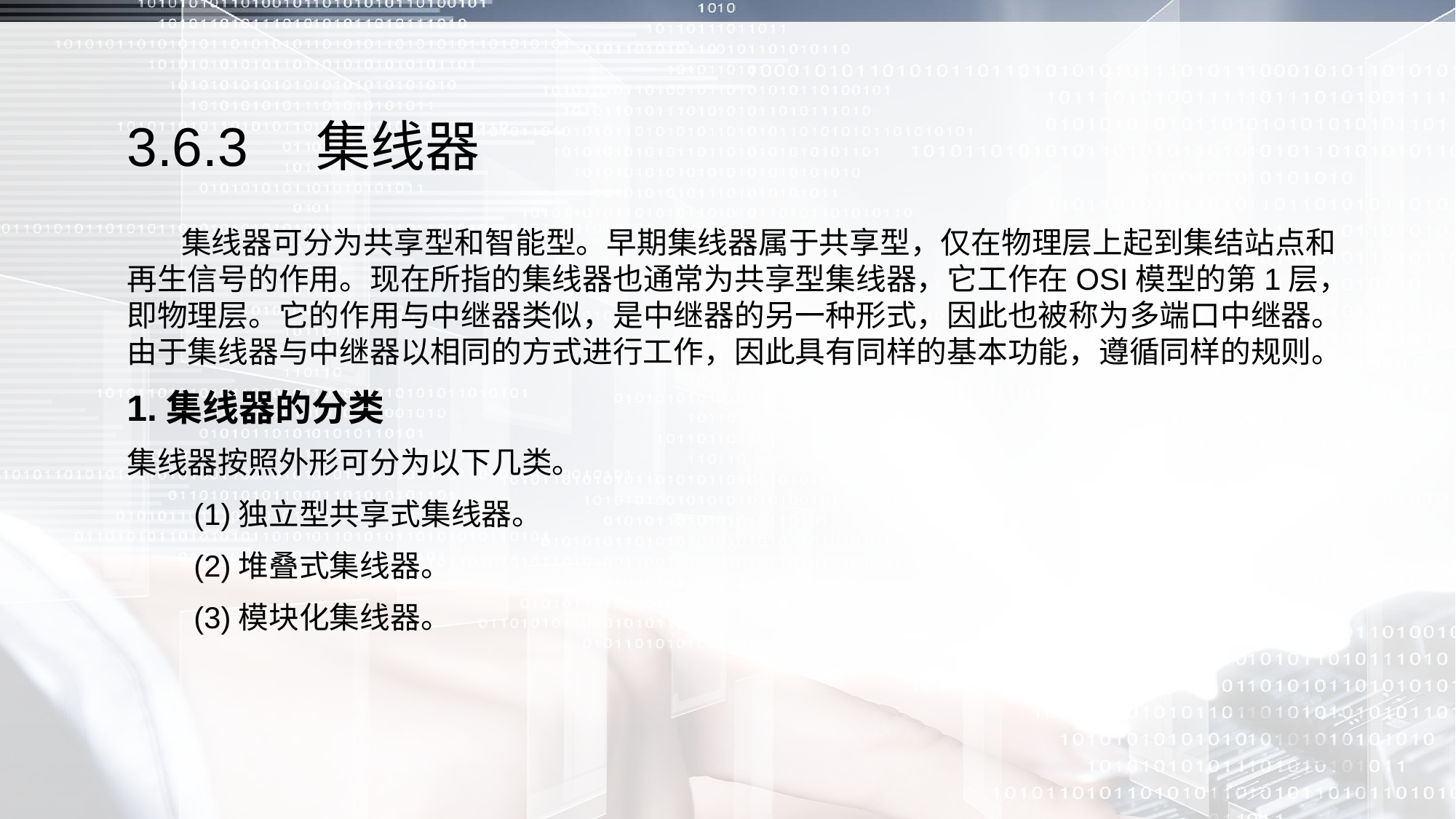

# 3.6.3　集线器
       集线器可分为共享型和智能型。早期集线器属于共享型，仅在物理层上起到集结站点和再生信号的作用。现在所指的集线器也通常为共享型集线器，它工作在OSI模型的第1层，即物理层。它的作用与中继器类似，是中继器的另一种形式，因此也被称为多端口中继器。由于集线器与中继器以相同的方式进行工作，因此具有同样的基本功能，遵循同样的规则。
1.集线器的分类
集线器按照外形可分为以下几类。
        (1)独立型共享式集线器。
        (2)堆叠式集线器。
        (3)模块化集线器。